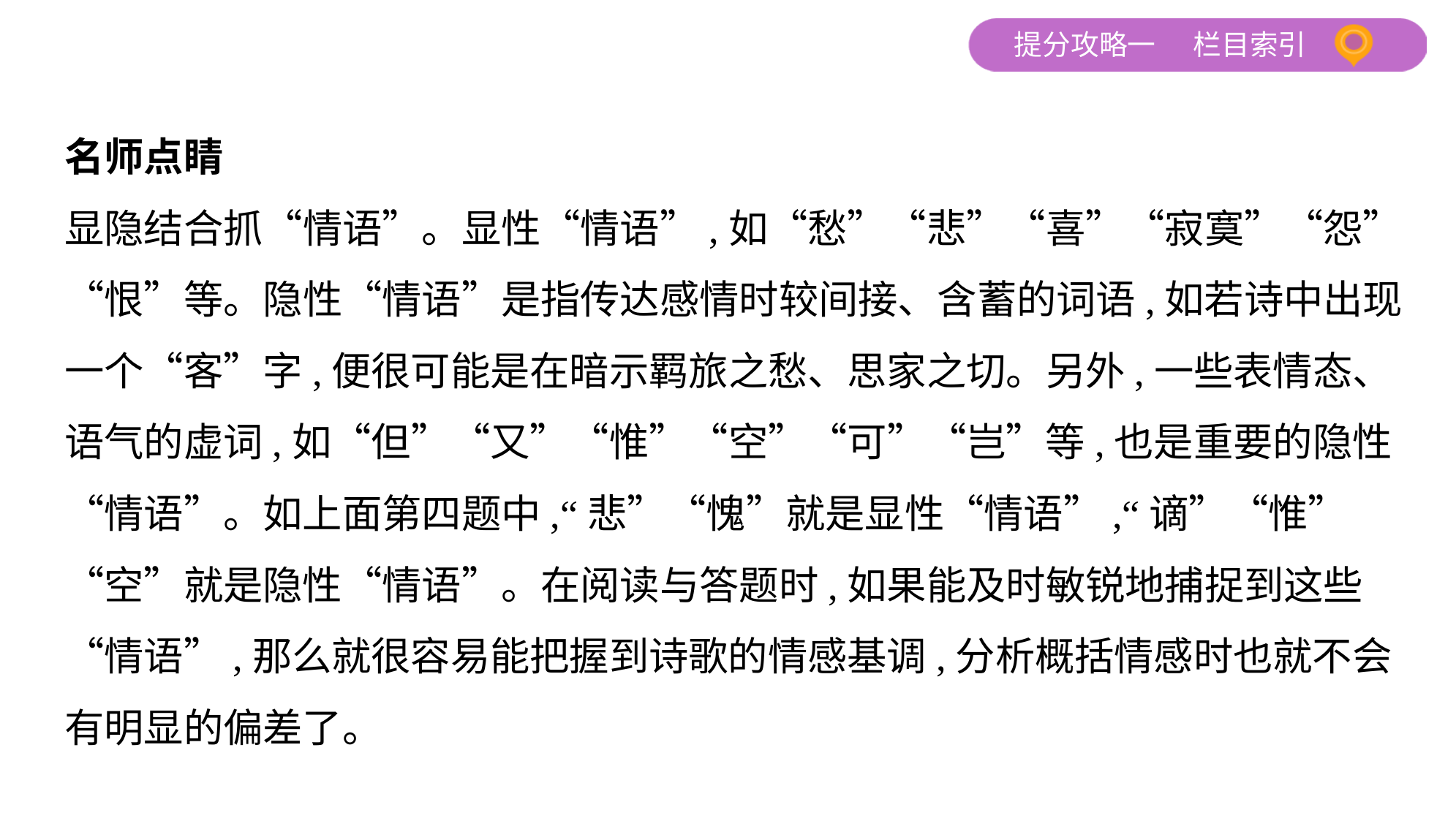

名师点睛
显隐结合抓“情语”。显性“情语”,如“愁”“悲”“喜”“寂寞”“怨”“恨”等。隐性“情语”是指传达感情时较间接、含蓄的词语,如若诗中出现一个“客”字,便很可能是在暗示羁旅之愁、思家之切。另外,一些表情态、语气的虚词,如“但”“又”“惟”“空”“可”“岂”等,也是重要的隐性“情语”。如上面第四题中,“悲”“愧”就是显性“情语”,“谪”“惟”“空”就是隐性“情语”。在阅读与答题时,如果能及时敏锐地捕捉到这些“情语”,那么就很容易能把握到诗歌的情感基调,分析概括情感时也就不会有明显的偏差了。